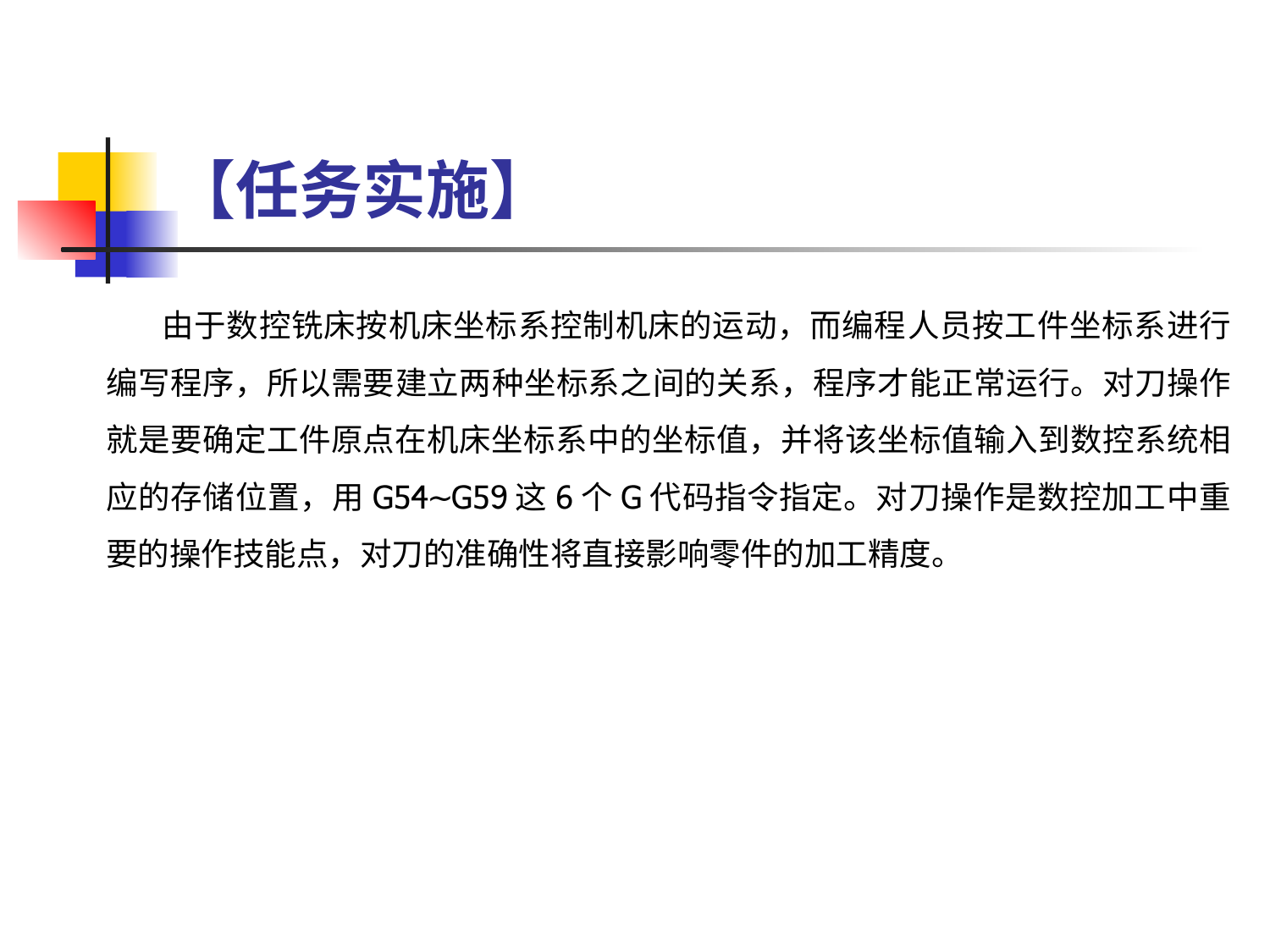

# 【任务实施】
      由于数控铣床按机床坐标系控制机床的运动，而编程人员按工件坐标系进行编写程序，所以需要建立两种坐标系之间的关系，程序才能正常运行。对刀操作就是要确定工件原点在机床坐标系中的坐标值，并将该坐标值输入到数控系统相应的存储位置，用G54~G59这6个G代码指令指定。对刀操作是数控加工中重要的操作技能点，对刀的准确性将直接影响零件的加工精度。